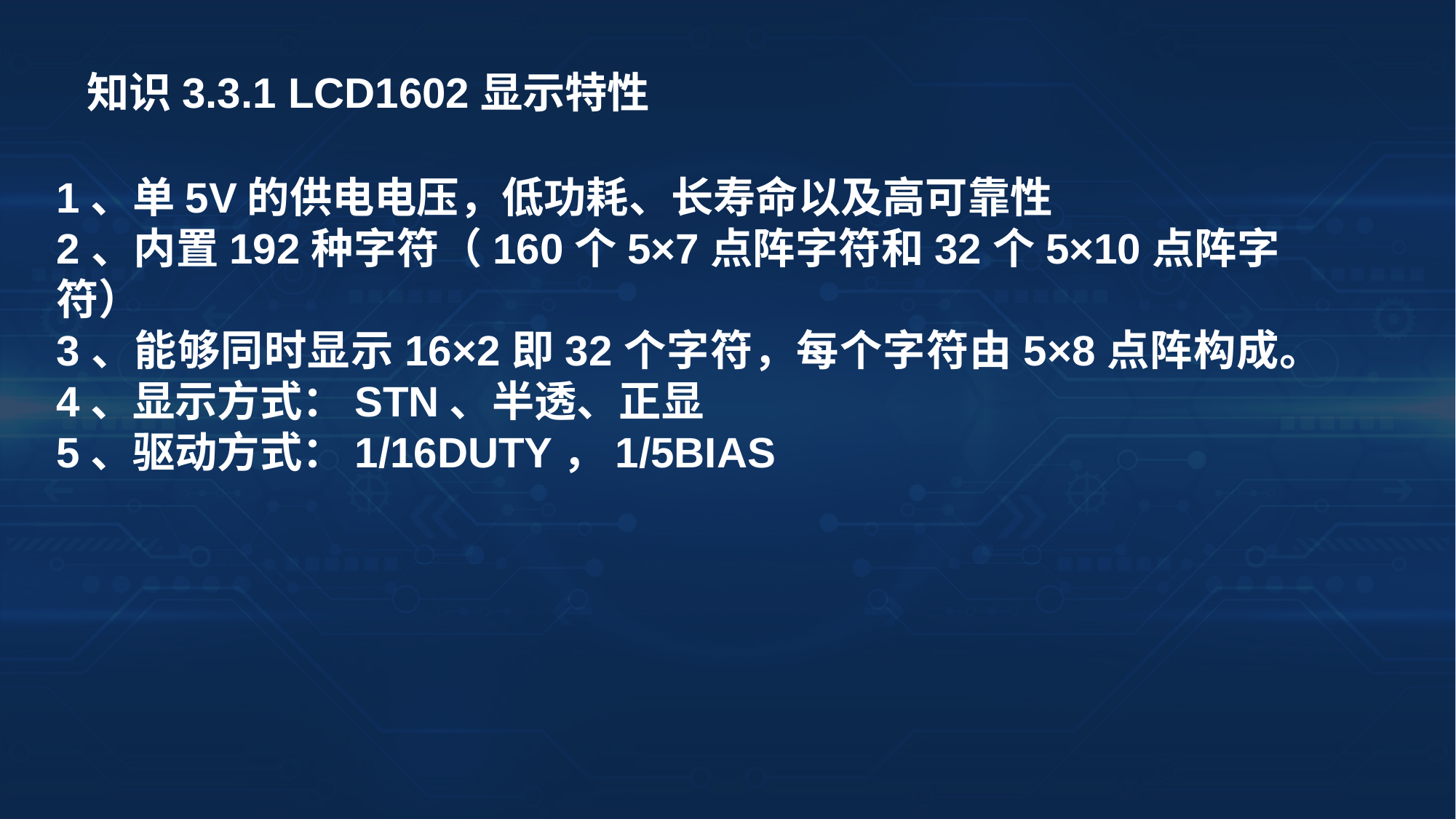

知识3.3.1 LCD1602显示特性
1、单5V的供电电压，低功耗、长寿命以及高可靠性
2、内置192种字符（160个5×7点阵字符和32个5×10点阵字符）
3、能够同时显示16×2即32个字符，每个字符由5×8点阵构成。
4、显示方式：STN、半透、正显
5、驱动方式：1/16DUTY，1/5BIAS